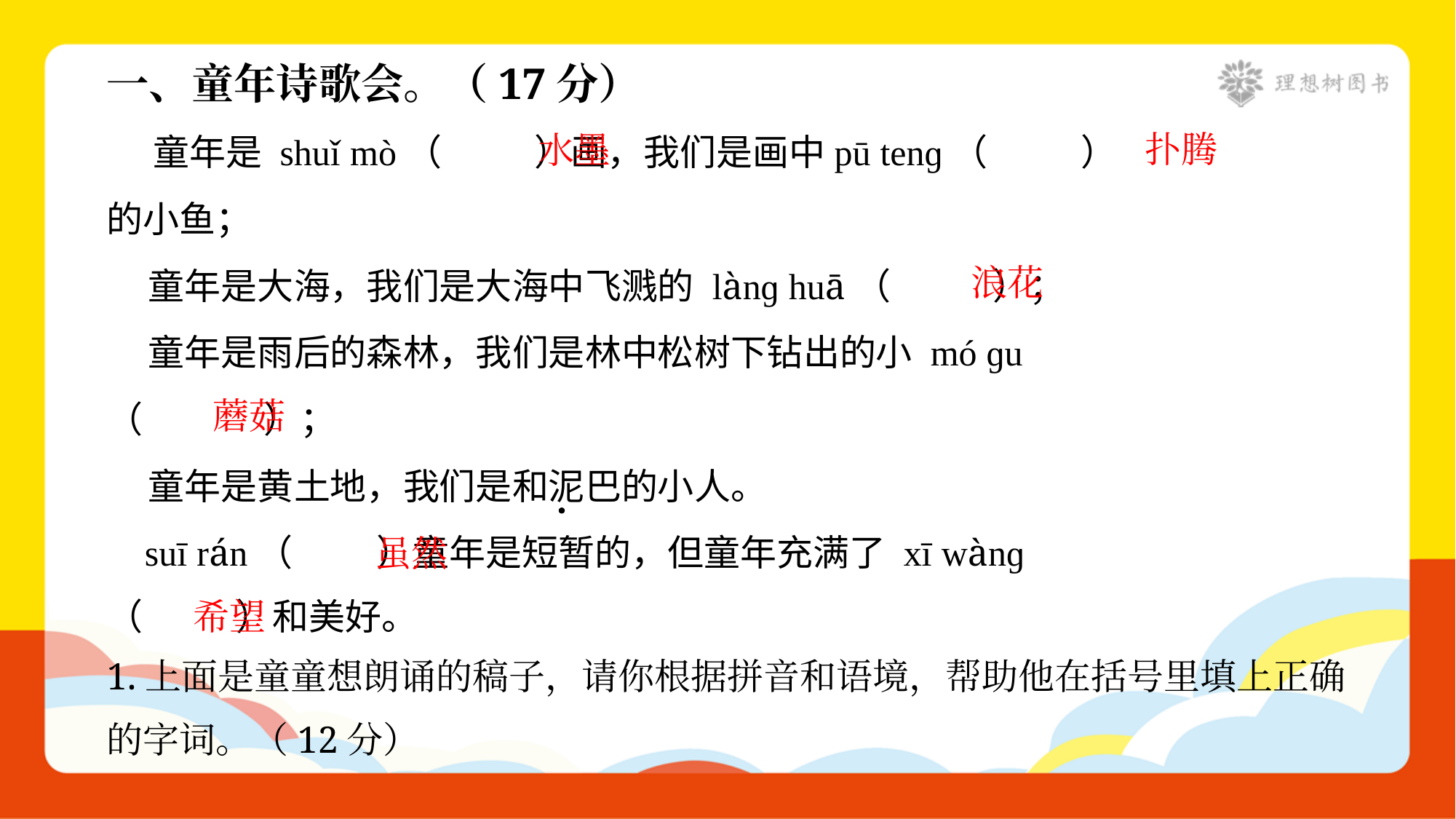

一、童年诗歌会。（17分）
    童年是 shuǐ mò（          ）画，我们是画中pū tenɡ（          ）
的小鱼；
    童年是大海，我们是大海中飞溅的 lànɡ huā（           ）；
    童年是雨后的森林，我们是林中松树下钻出的小 mó ɡu
（             ）；
    童年是黄土地，我们是和泥巴的小人。
    suī rán（         ）童年是短暂的，但童年充满了 xī wànɡ
（          ）和美好。
扑腾
水墨
浪花
蘑菇

虽然
希望
1.上面是童童想朗诵的稿子，请你根据拼音和语境，帮助他在括号里填上正确
的字词。（12分）